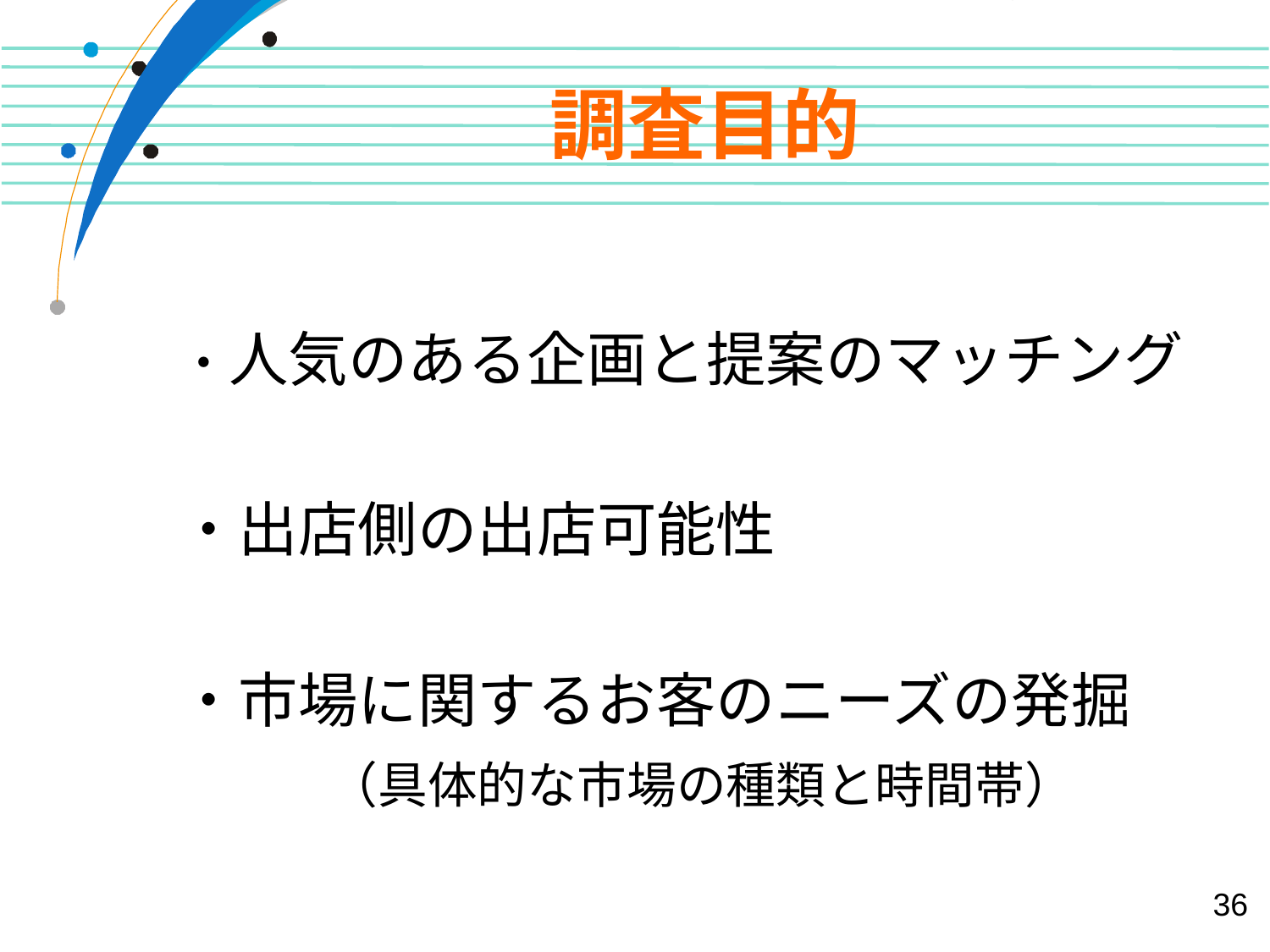

# 調査目的

・人気のある企画と提案のマッチング

・出店側の出店可能性

・市場に関するお客のニーズの発掘
　　　（具体的な市場の種類と時間帯）
36